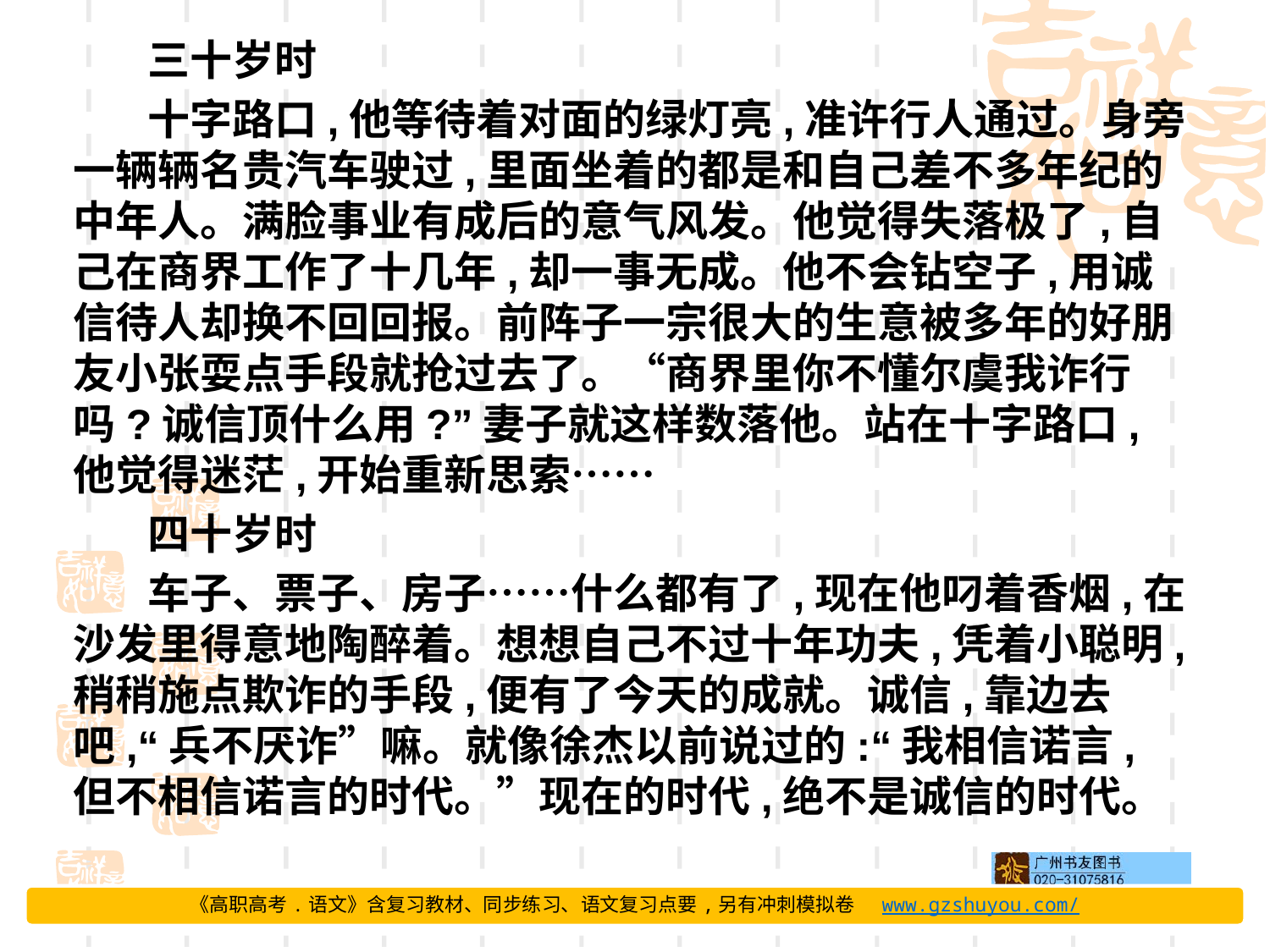

三十岁时
十字路口,他等待着对面的绿灯亮,准许行人通过。身旁一辆辆名贵汽车驶过,里面坐着的都是和自己差不多年纪的中年人。满脸事业有成后的意气风发。他觉得失落极了,自己在商界工作了十几年,却一事无成。他不会钻空子,用诚信待人却换不回回报。前阵子一宗很大的生意被多年的好朋友小张耍点手段就抢过去了。“商界里你不懂尔虞我诈行吗?诚信顶什么用?”妻子就这样数落他。站在十字路口,他觉得迷茫,开始重新思索……
四十岁时
车子、票子、房子……什么都有了,现在他叼着香烟,在沙发里得意地陶醉着。想想自己不过十年功夫,凭着小聪明,稍稍施点欺诈的手段,便有了今天的成就。诚信,靠边去吧,“兵不厌诈”嘛。就像徐杰以前说过的:“我相信诺言,但不相信诺言的时代。”现在的时代,绝不是诚信的时代。